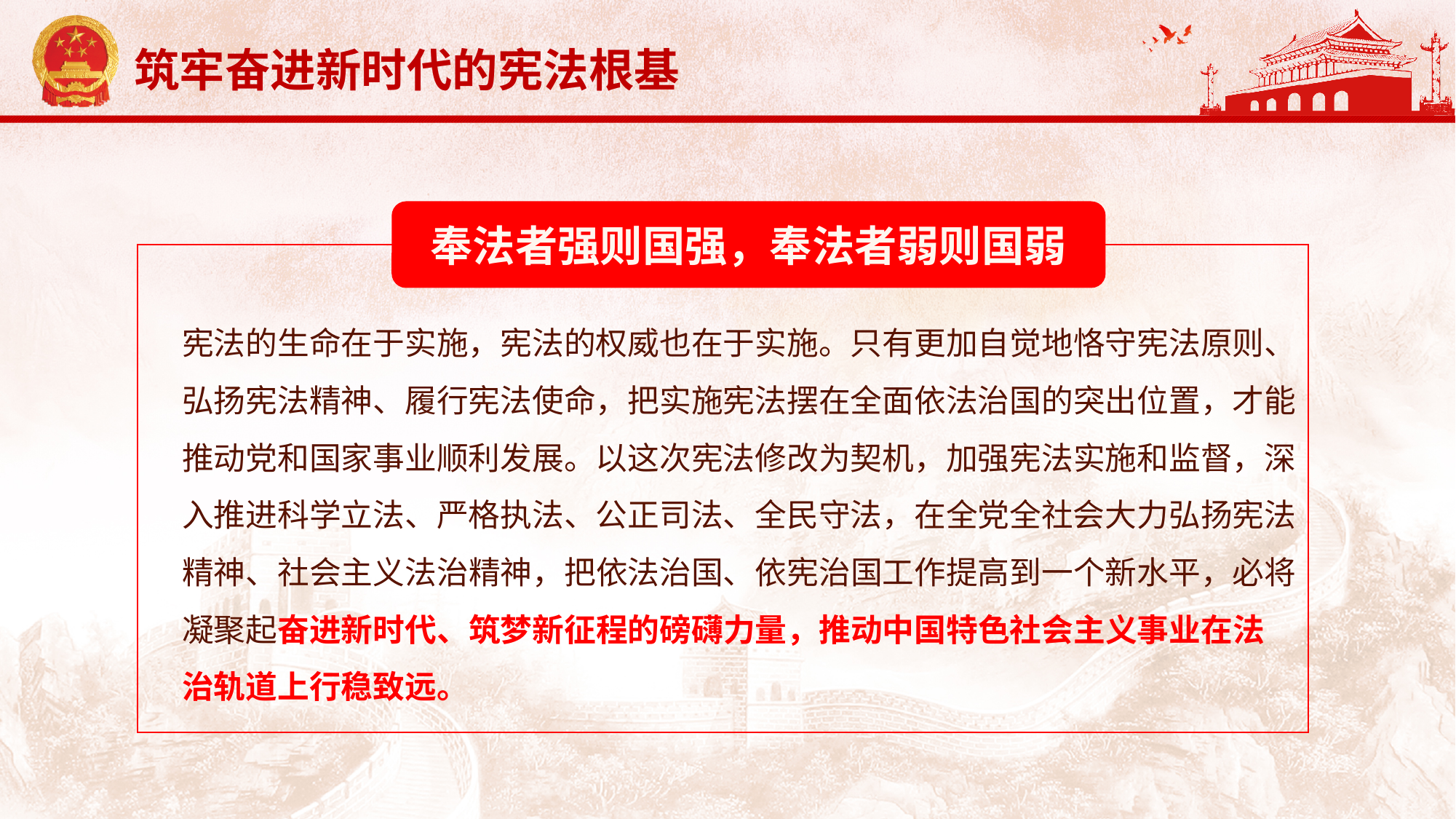

延迟符
奉法者强则国强，奉法者弱则国弱

宪法的生命在于实施，宪法的权威也在于实施。只有更加自觉地恪守宪法原则、弘扬宪法精神、履行宪法使命，把实施宪法摆在全面依法治国的突出位置，才能推动党和国家事业顺利发展。以这次宪法修改为契机，加强宪法实施和监督，深入推进科学立法、严格执法、公正司法、全民守法，在全党全社会大力弘扬宪法精神、社会主义法治精神，把依法治国、依宪治国工作提高到一个新水平，必将凝聚起奋进新时代、筑梦新征程的磅礴力量，推动中国特色社会主义事业在法治轨道上行稳致远。